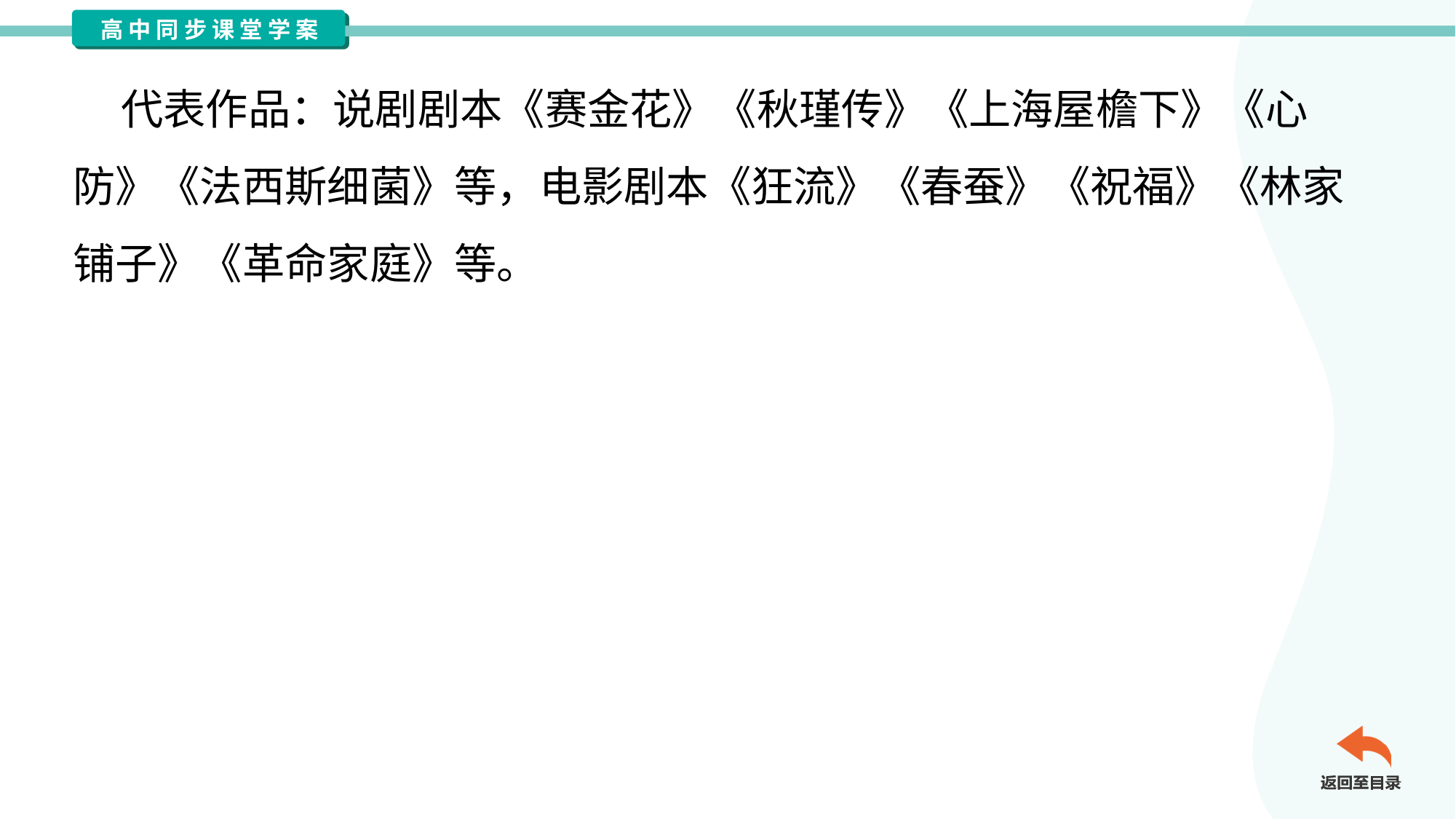

代表作品：说剧剧本《赛金花》《秋瑾传》《上海屋檐下》《心
防》《法西斯细菌》等，电影剧本《狂流》《春蚕》《祝福》《林家
铺子》《革命家庭》等。